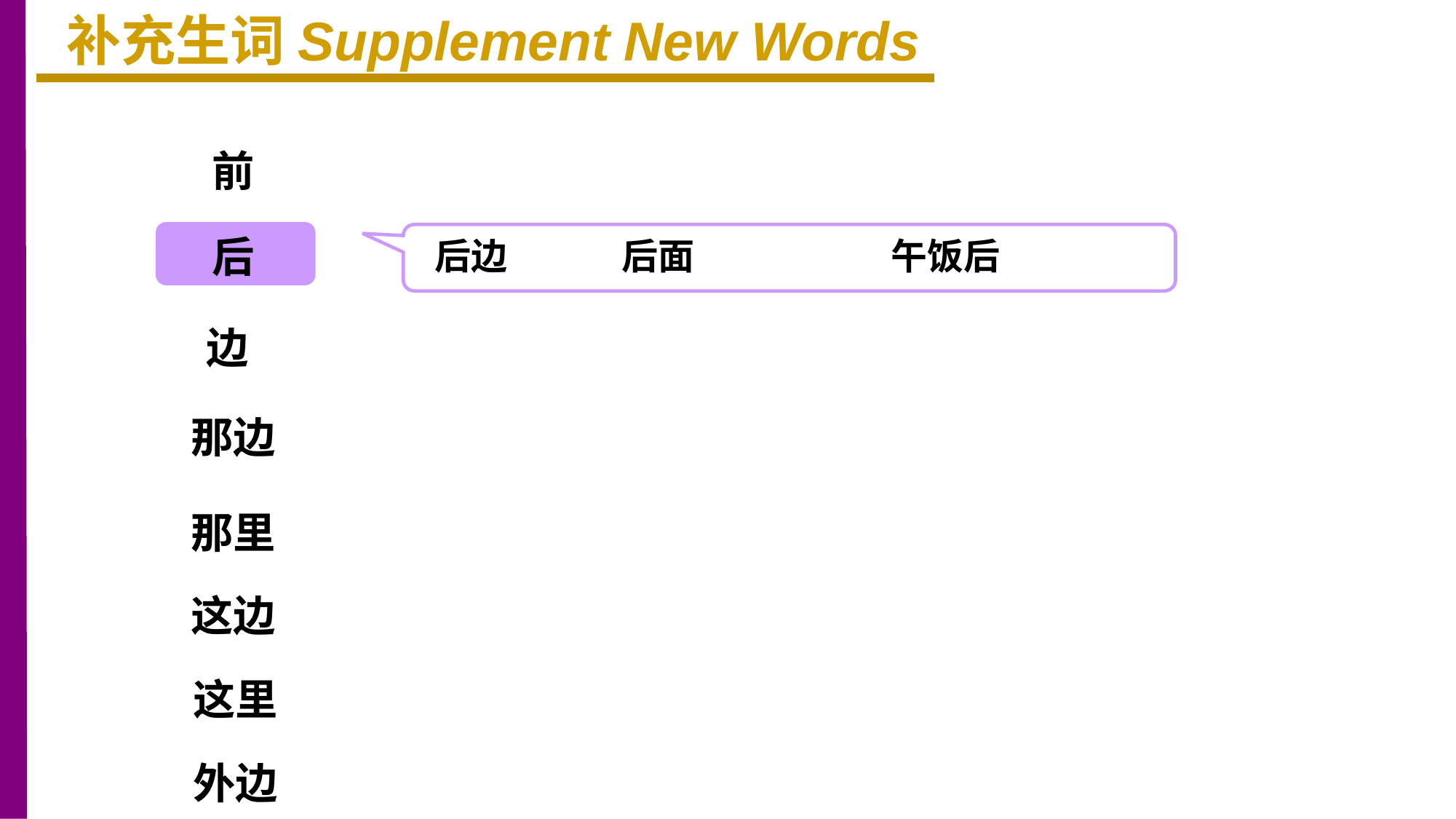

补充生词Supplement New Words
前

后

后边              后面                        午饭后
边
那边
那里
这边
这里
外边